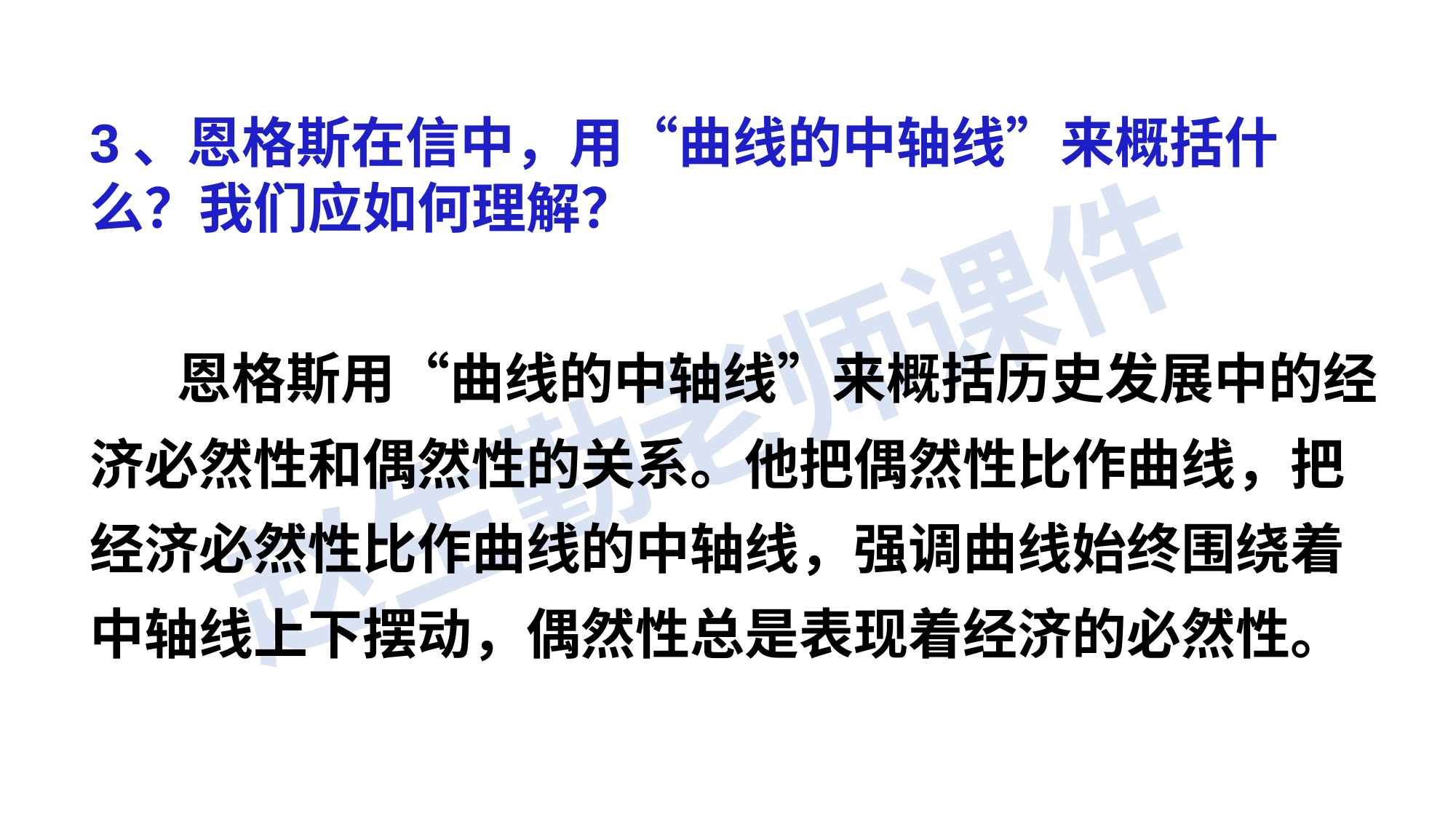

3、恩格斯在信中，用“曲线的中轴线”来概括什么？我们应如何理解？
      恩格斯用“曲线的中轴线”来概括历史发展中的经济必然性和偶然性的关系。他把偶然性比作曲线，把经济必然性比作曲线的中轴线，强调曲线始终围绕着中轴线上下摆动，偶然性总是表现着经济的必然性。